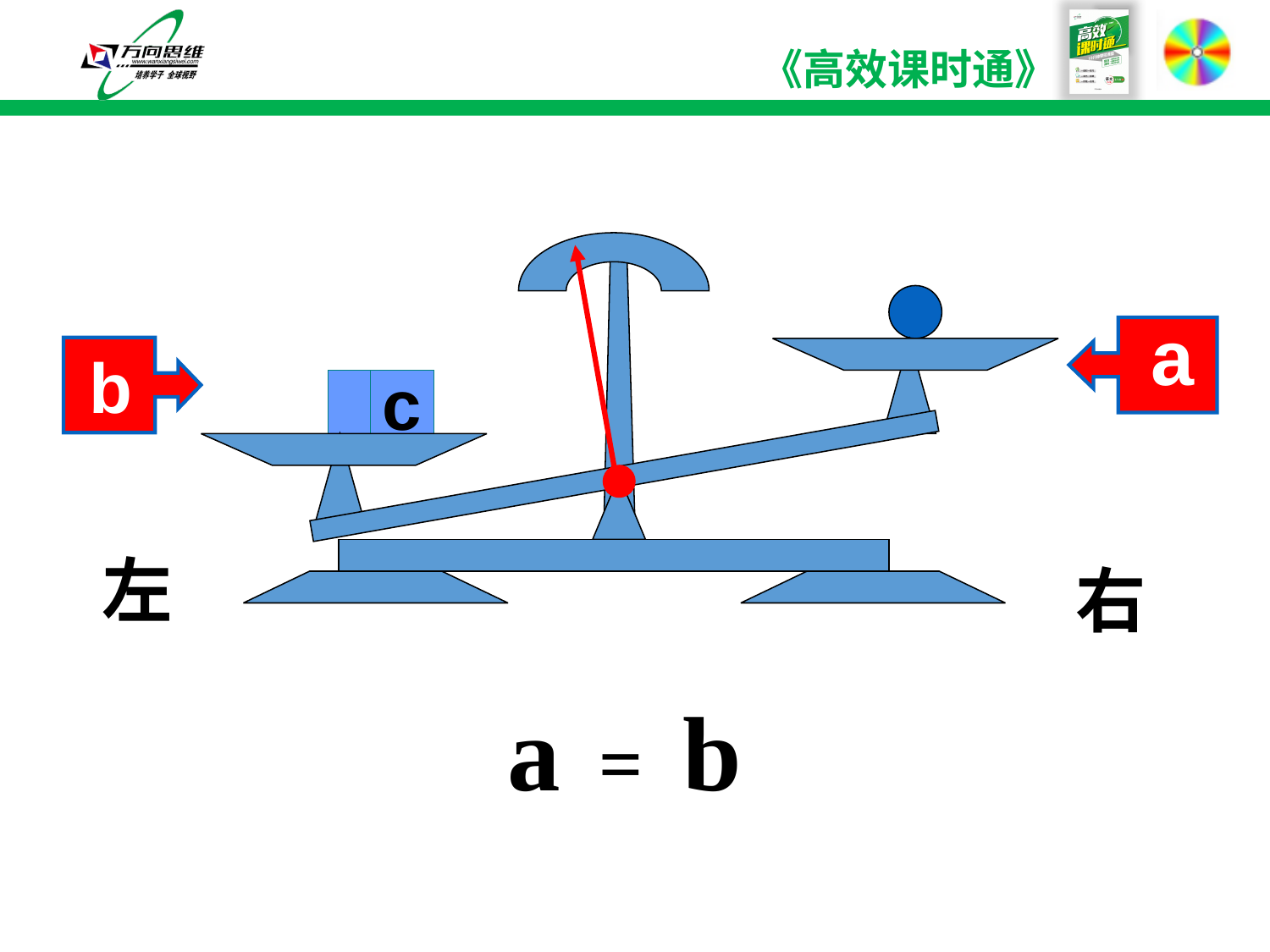

a

b

c

左

右

a  =  b